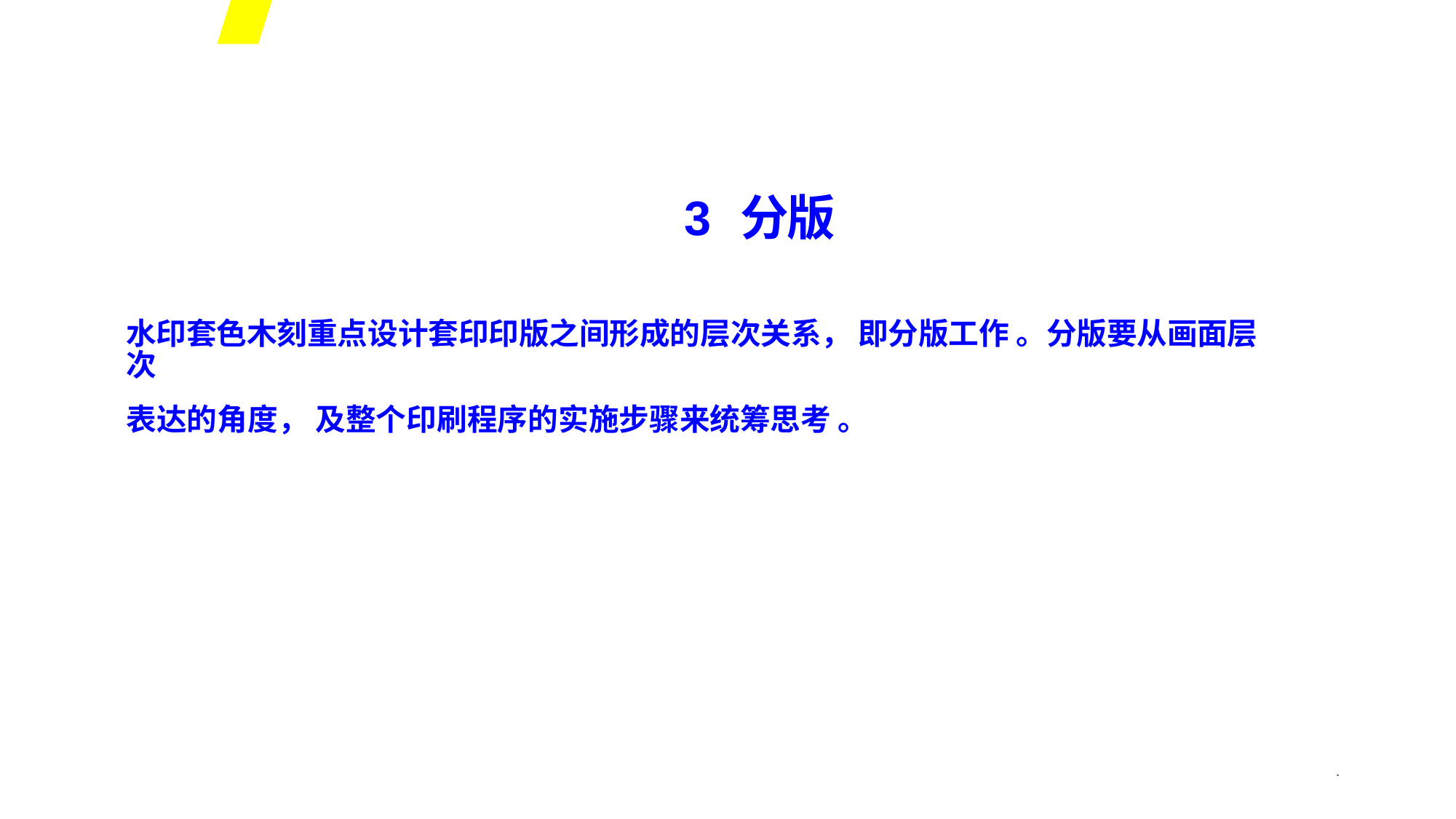

3 分版

水印套色木刻重点设计套印印版之间形成的层次关系， 即分版工作 。分版要从画面层次
表达的角度， 及整个印刷程序的实施步骤来统筹思考 。

*